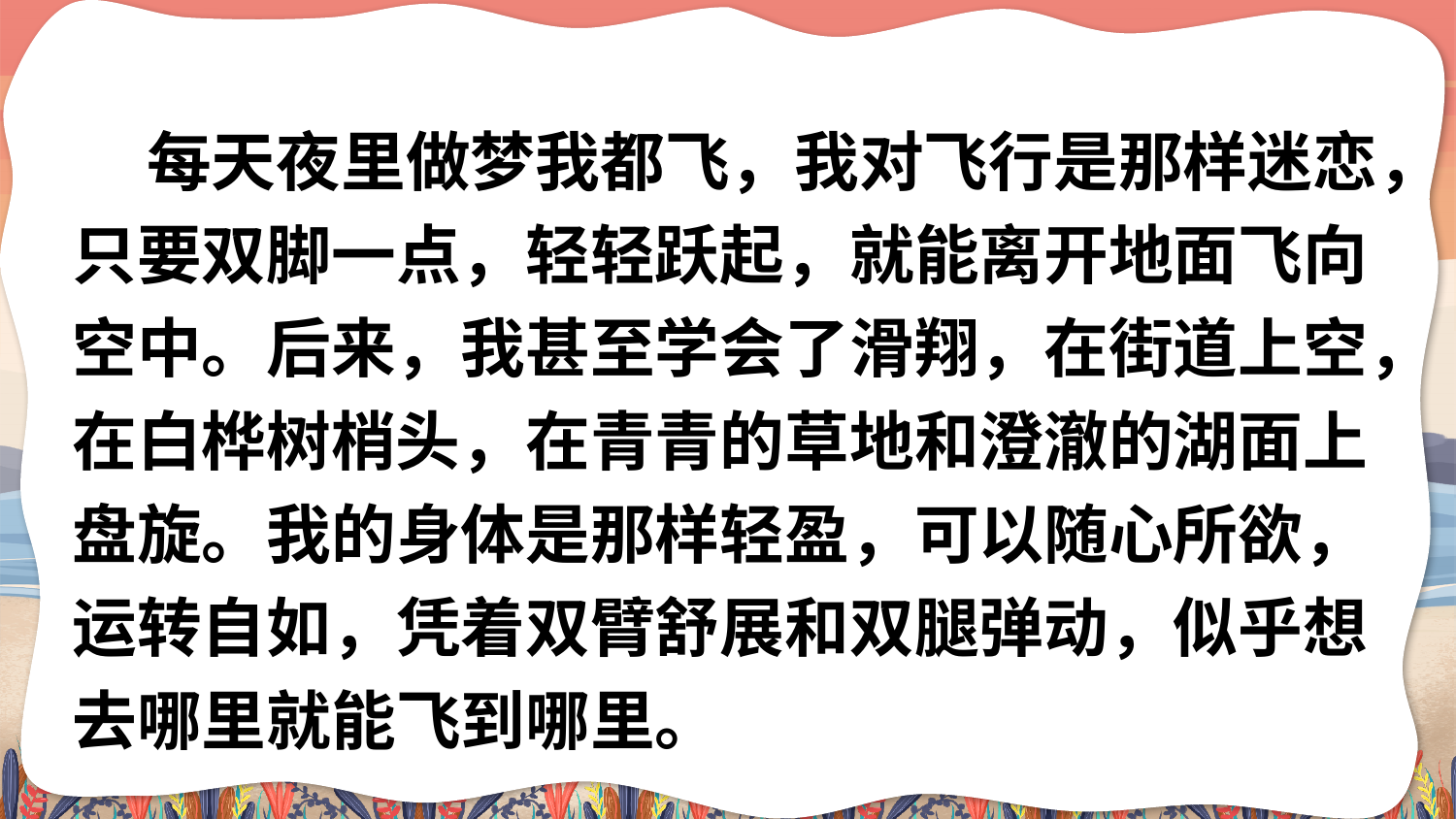

每天夜里做梦我都飞，我对飞行是那样迷恋，只要双脚一点，轻轻跃起，就能离开地面飞向空中。后来，我甚至学会了滑翔，在街道上空，在白桦树梢头，在青青的草地和澄澈的湖面上盘旋。我的身体是那样轻盈，可以随心所欲，运转自如，凭着双臂舒展和双腿弹动，似乎想去哪里就能飞到哪里。